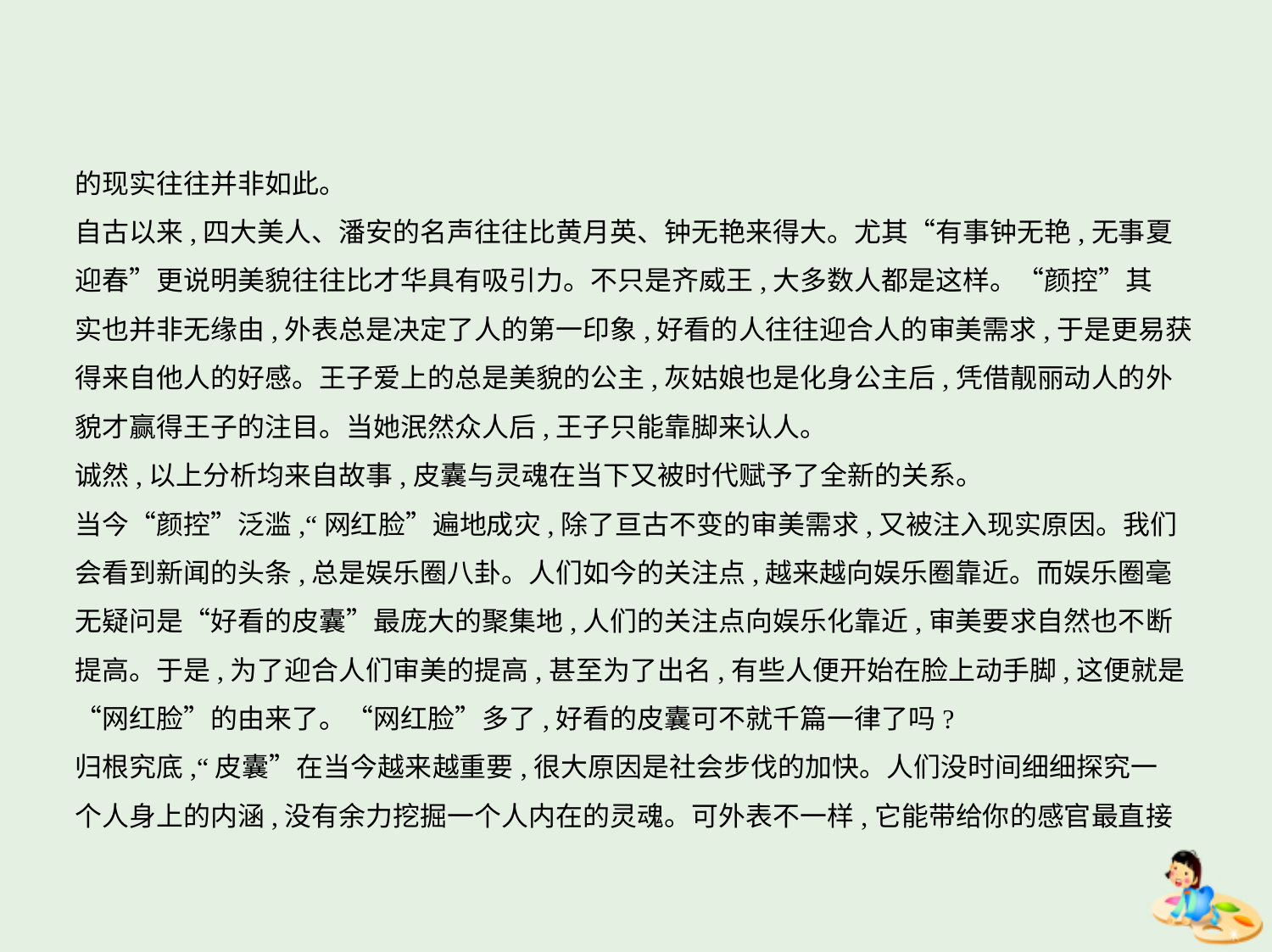

的现实往往并非如此。
自古以来,四大美人、潘安的名声往往比黄月英、钟无艳来得大。尤其“有事钟无艳,无事夏
迎春”更说明美貌往往比才华具有吸引力。不只是齐威王,大多数人都是这样。“颜控”其
实也并非无缘由,外表总是决定了人的第一印象,好看的人往往迎合人的审美需求,于是更易获
得来自他人的好感。王子爱上的总是美貌的公主,灰姑娘也是化身公主后,凭借靓丽动人的外
貌才赢得王子的注目。当她泯然众人后,王子只能靠脚来认人。
诚然,以上分析均来自故事,皮囊与灵魂在当下又被时代赋予了全新的关系。
当今“颜控”泛滥,“网红脸”遍地成灾,除了亘古不变的审美需求,又被注入现实原因。我们
会看到新闻的头条,总是娱乐圈八卦。人们如今的关注点,越来越向娱乐圈靠近。而娱乐圈毫
无疑问是“好看的皮囊”最庞大的聚集地,人们的关注点向娱乐化靠近,审美要求自然也不断
提高。于是,为了迎合人们审美的提高,甚至为了出名,有些人便开始在脸上动手脚,这便就是
“网红脸”的由来了。“网红脸”多了,好看的皮囊可不就千篇一律了吗?
归根究底,“皮囊”在当今越来越重要,很大原因是社会步伐的加快。人们没时间细细探究一
个人身上的内涵,没有余力挖掘一个人内在的灵魂。可外表不一样,它能带给你的感官最直接